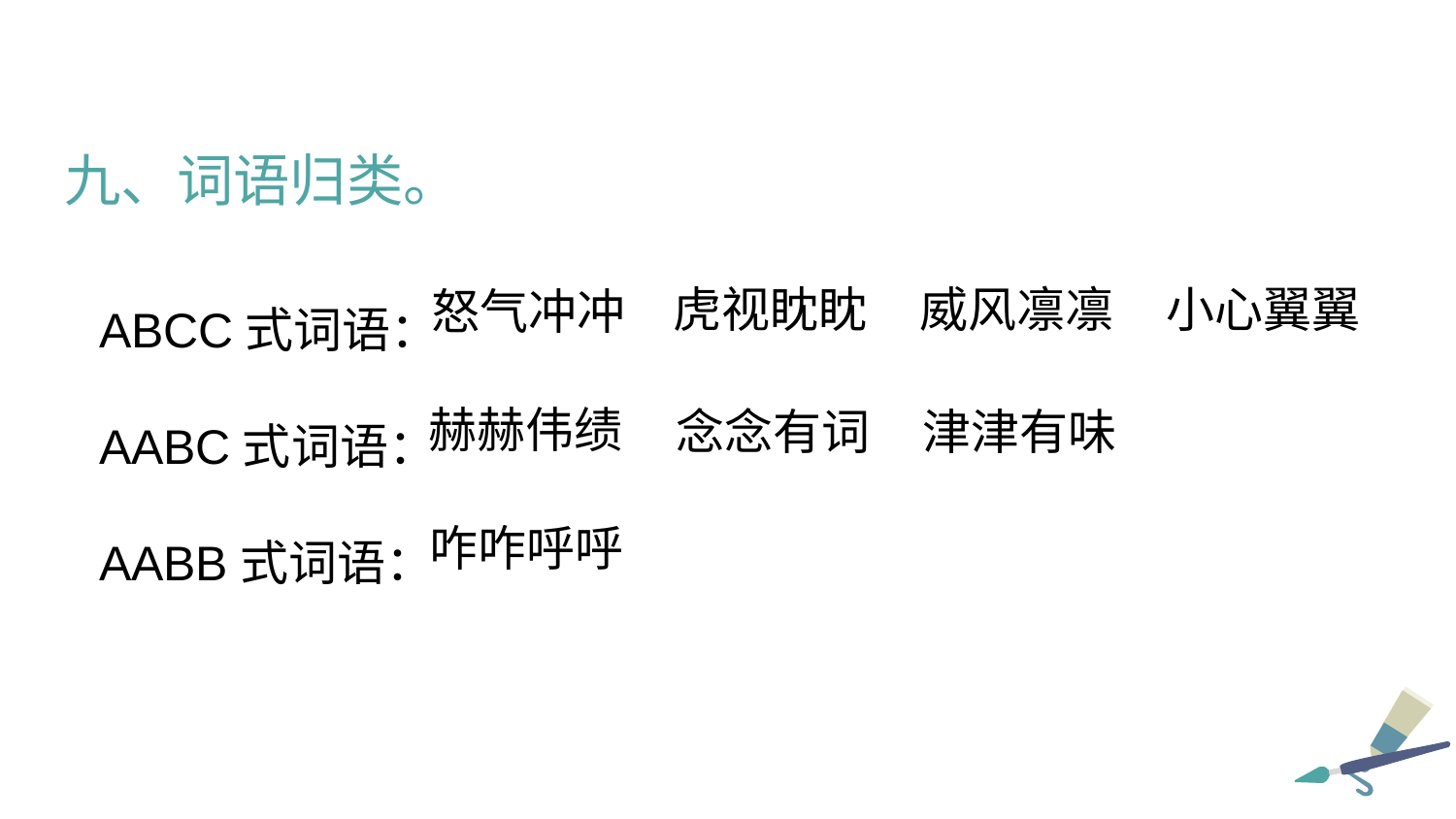

九、词语归类。
ABCC式词语：
AABC式词语：
AABB式词语：
虎视眈眈
威风凛凛
小心翼翼
怒气冲冲
赫赫伟绩
念念有词
津津有味
咋咋呼呼